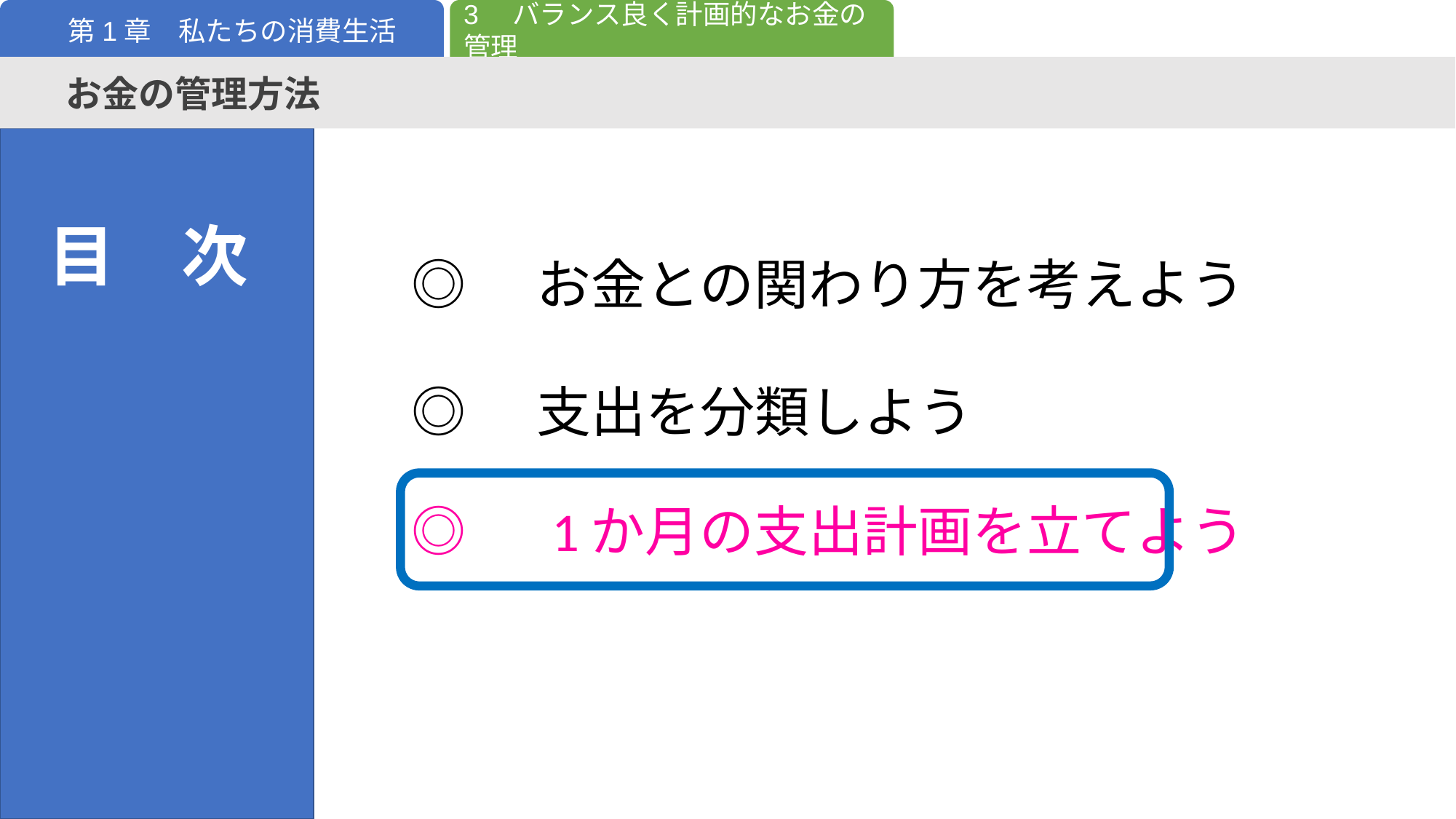

3　バランス良く計画的なお金の管理
第1章　私たちの消費生活
お金の管理方法

目　次
| ◎　お金との関わり方を考えよう |
| --- |
| ◎　支出を分類しよう |
| ◎　1か月の支出計画を立てよう |